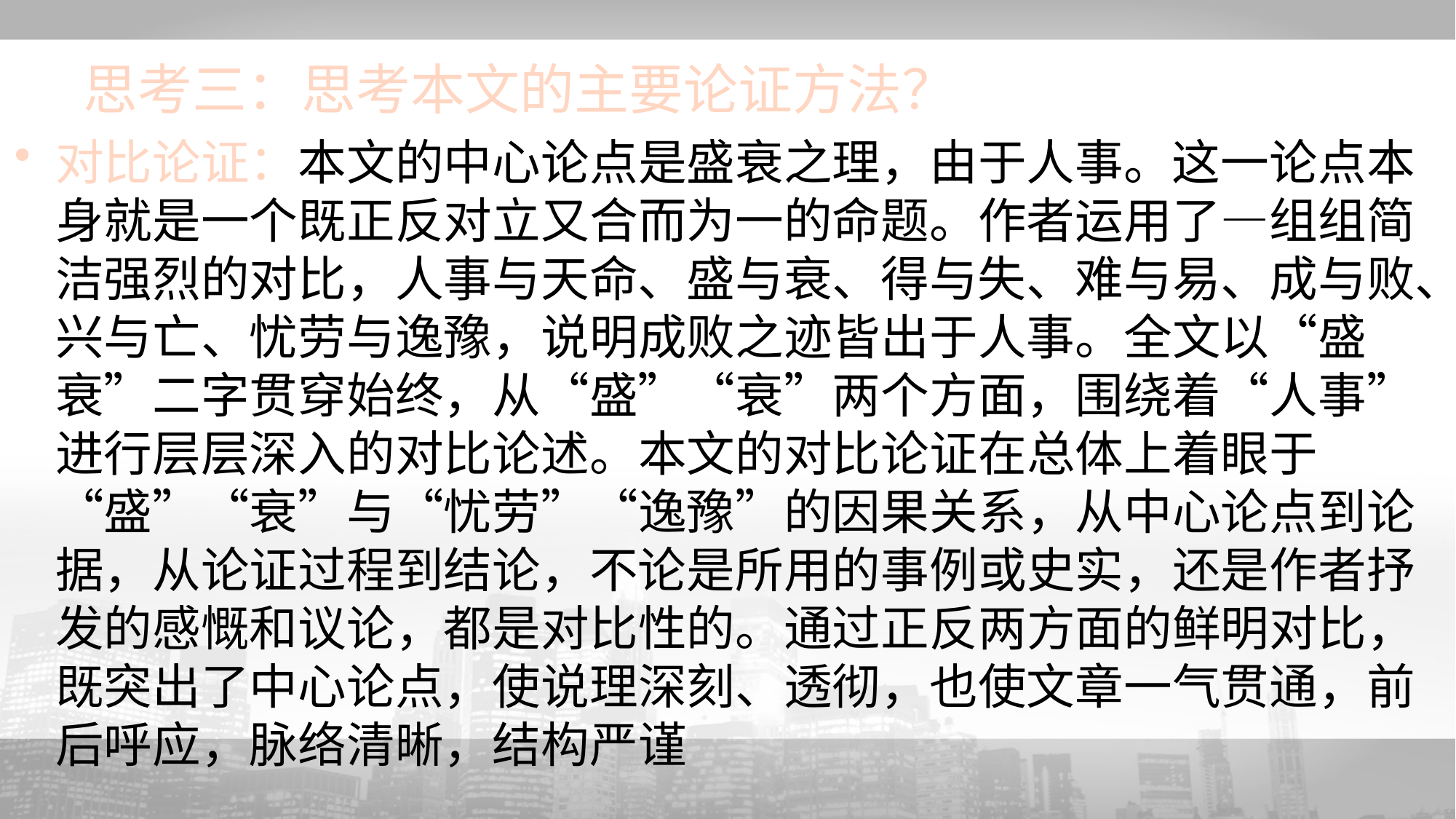

# 思考三：思考本文的主要论证方法？
对比论证：本文的中心论点是盛衰之理，由于人事。这一论点本身就是一个既正反对立又合而为一的命题。作者运用了—组组简洁强烈的对比，人事与天命、盛与衰、得与失、难与易、成与败、兴与亡、忧劳与逸豫，说明成败之迹皆出于人事。全文以“盛衰”二字贯穿始终，从“盛”“衰”两个方面，围绕着“人事”进行层层深入的对比论述。本文的对比论证在总体上着眼于“盛”“衰”与“忧劳”“逸豫”的因果关系，从中心论点到论据，从论证过程到结论，不论是所用的事例或史实，还是作者抒发的感慨和议论，都是对比性的。通过正反两方面的鲜明对比，既突出了中心论点，使说理深刻、透彻，也使文章一气贯通，前后呼应，脉络清晰，结构严谨